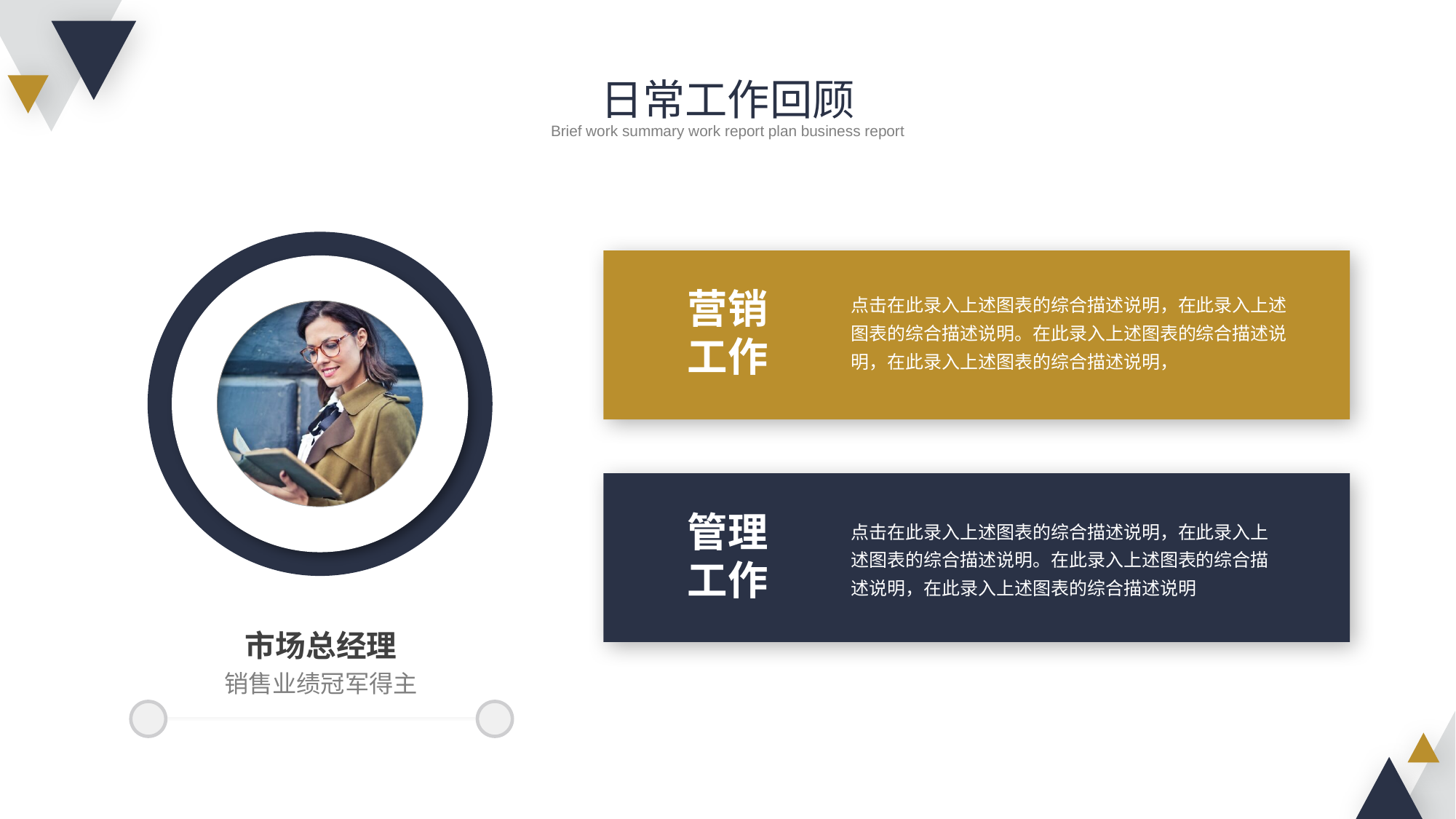

日常工作回顾
Brief work summary work report plan business report

营销
工作
点击在此录入上述图表的综合描述说明，在此录入上述图表的综合描述说明。在此录入上述图表的综合描述说明，在此录入上述图表的综合描述说明，

管理
工作
点击在此录入上述图表的综合描述说明，在此录入上述图表的综合描述说明。在此录入上述图表的综合描述说明，在此录入上述图表的综合描述说明
市场总经理
销售业绩冠军得主